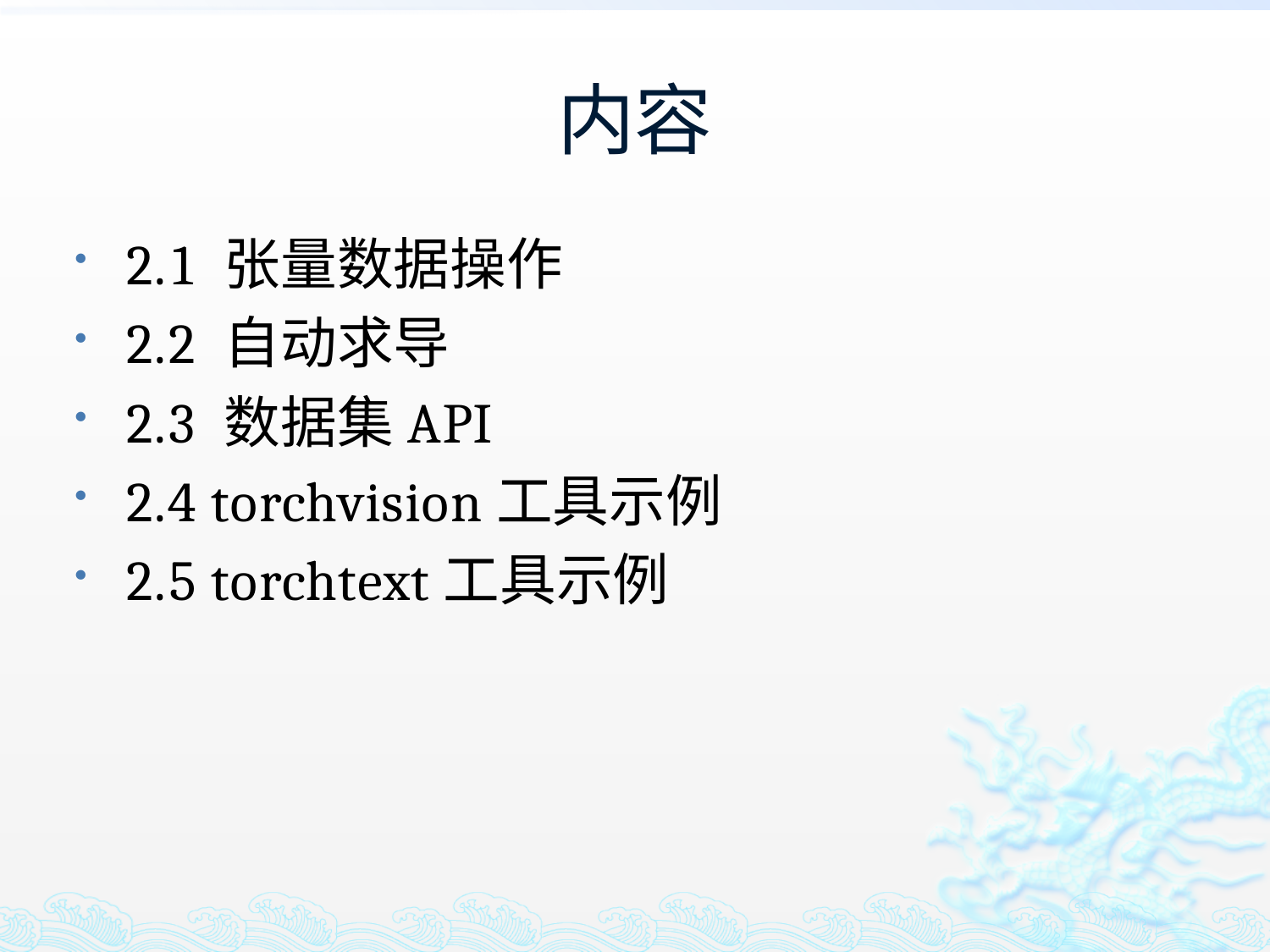

# 内容
2.1 张量数据操作
2.2 自动求导
2.3 数据集API
2.4 torchvision工具示例
2.5 torchtext工具示例